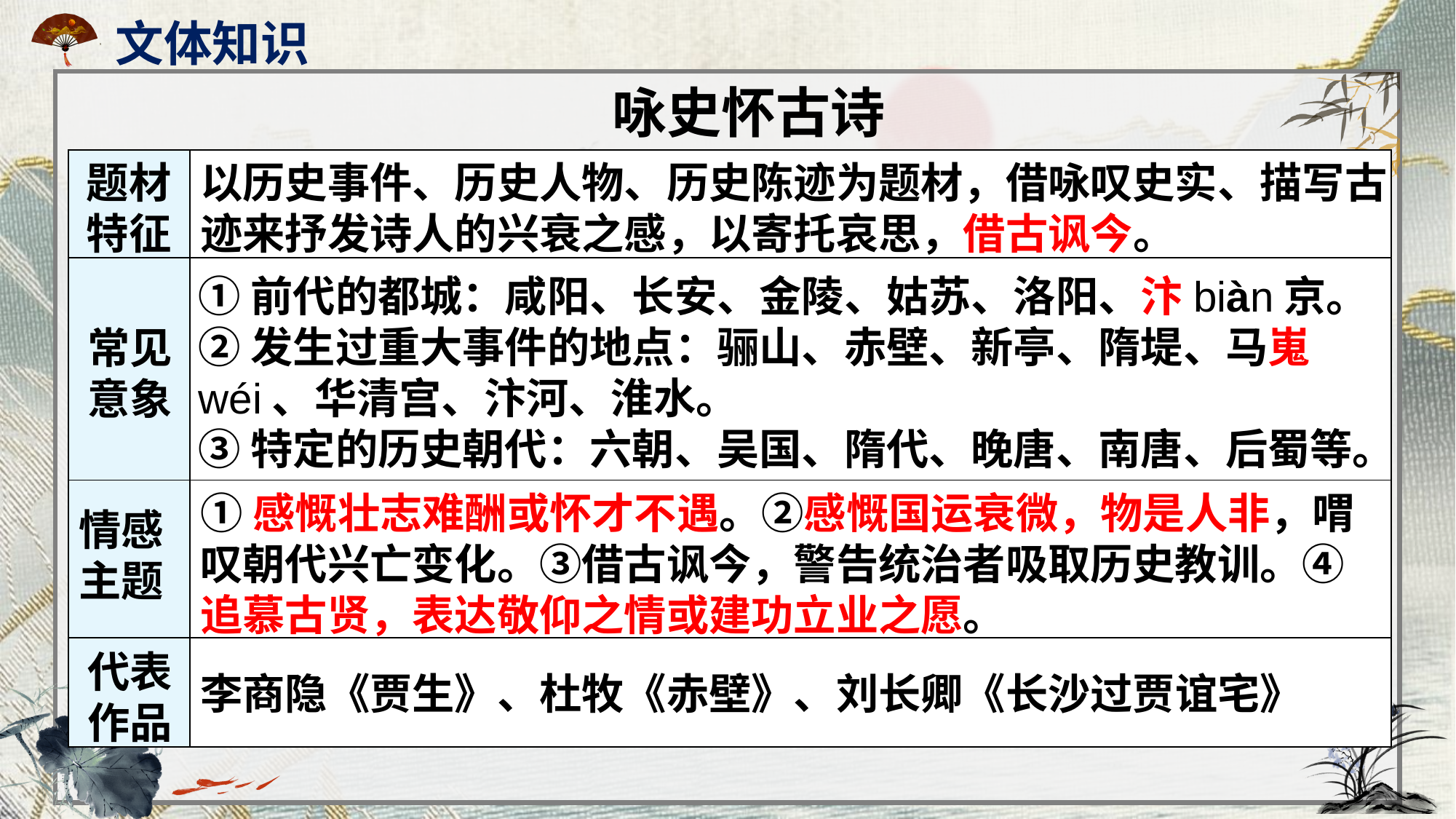

文体知识
咏史怀古诗
|  |  |
| --- | --- |
|  |  |
|  |  |
|  |  |
题材特征
以历史事件、历史人物、历史陈迹为题材，借咏叹史实、描写古迹来抒发诗人的兴衰之感，以寄托哀思，借古讽今。
①前代的都城：咸阳、长安、金陵、姑苏、洛阳、汴biàn京。
②发生过重大事件的地点：骊山、赤壁、新亭、隋堤、马嵬wéi、华清宫、汴河、淮水。
③特定的历史朝代：六朝、吴国、隋代、晚唐、南唐、后蜀等。
常见意象
①感慨壮志难酬或怀才不遇。②感慨国运衰微，物是人非，喟叹朝代兴亡变化。③借古讽今，警告统治者吸取历史教训。④追慕古贤，表达敬仰之情或建功立业之愿。
情感主题
代表作品
李商隐《贾生》、杜牧《赤壁》、刘长卿《长沙过贾谊宅》